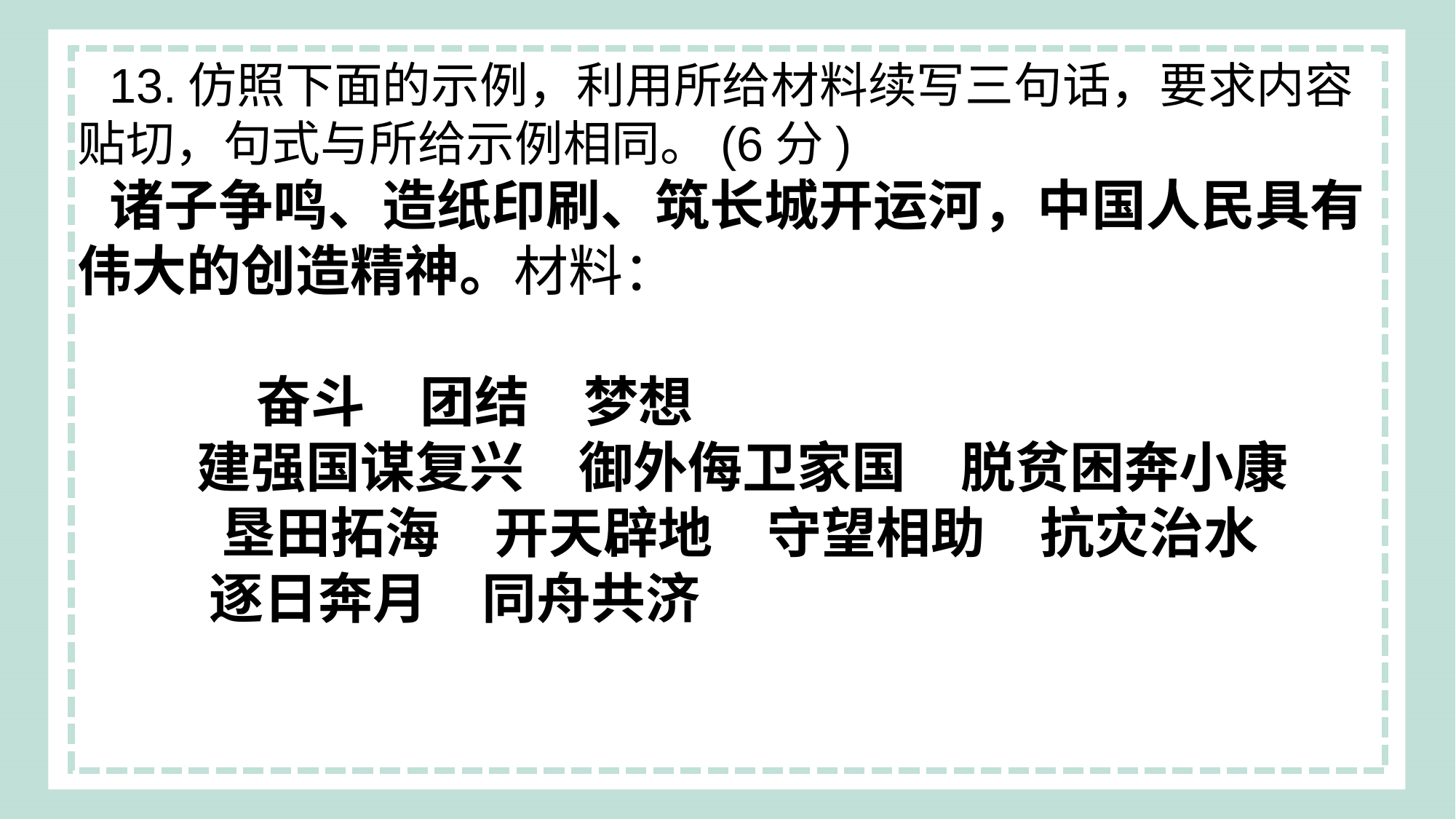

13.仿照下面的示例，利用所给材料续写三句话，要求内容贴切，句式与所给示例相同。(6分)
诸子争鸣、造纸印刷、筑长城开运河，中国人民具有伟大的创造精神。材料：

           奋斗　团结　梦想
      建强国谋复兴　御外侮卫家国　脱贫困奔小康
        垦田拓海　开天辟地　守望相助　抗灾治水
       逐日奔月　同舟共济